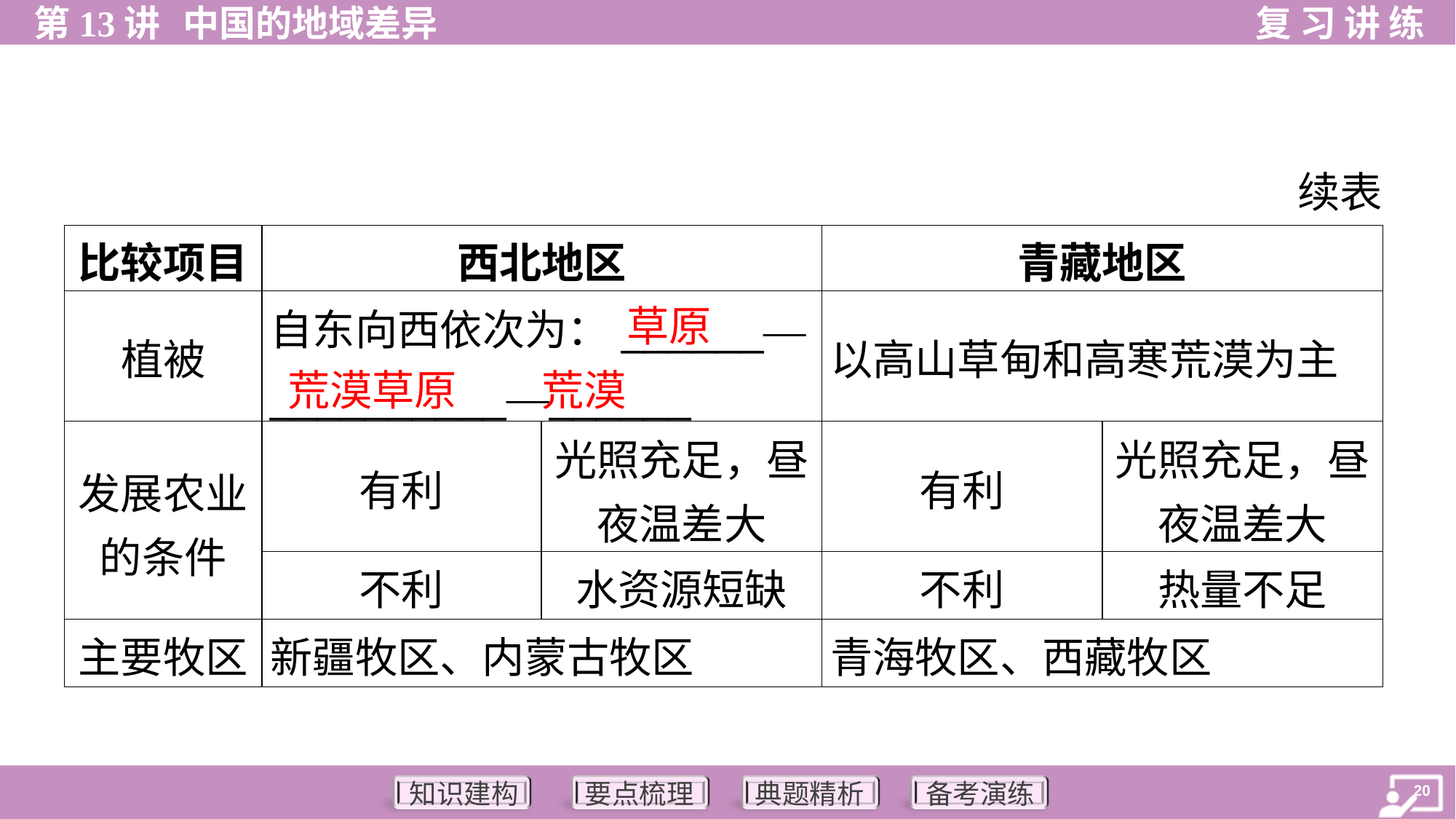

续表
| 比较项目 | 西北地区 |  | 青藏地区 |  |
| --- | --- | --- | --- | --- |
| 植被 | 自东向西依次为：\_\_\_\_\_\_— \_\_\_\_\_\_\_\_\_\_—\_\_\_\_\_\_ |  | 以高山草甸和高寒荒漠为主 |  |
| 发展农业 的条件 | 有利 | 光照充足，昼 夜温差大 | 有利 | 光照充足，昼 夜温差大 |
|  | 不利 | 水资源短缺 | 不利 | 热量不足 |
| 主要牧区 | 新疆牧区、内蒙古牧区 |  | 青海牧区、西藏牧区 |  |
草原
荒漠草原
荒漠